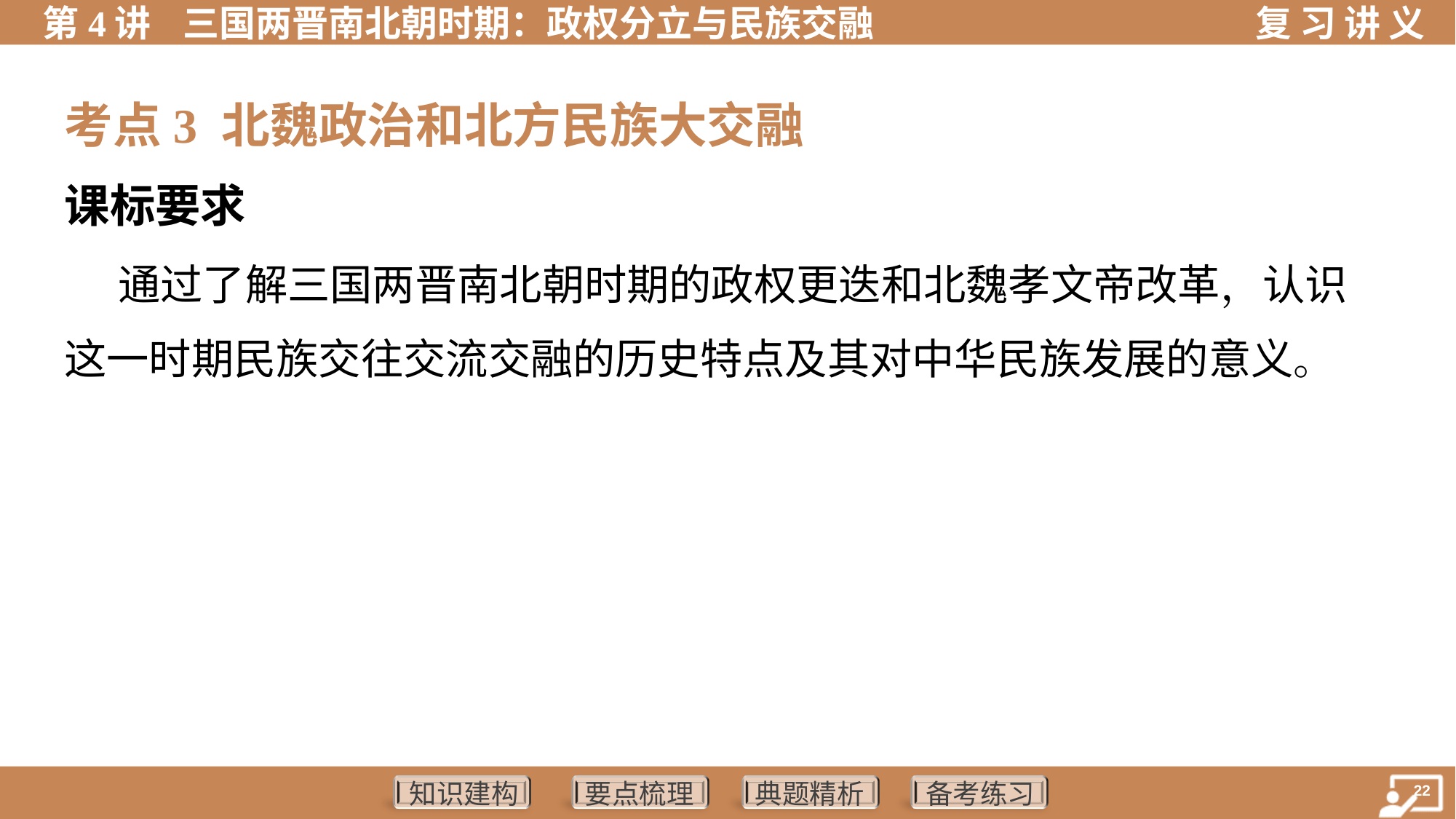

考点3 北魏政治和北方民族大交融
课标要求
    通过了解三国两晋南北朝时期的政权更迭和北魏孝文帝改革，认识
这一时期民族交往交流交融的历史特点及其对中华民族发展的意义。